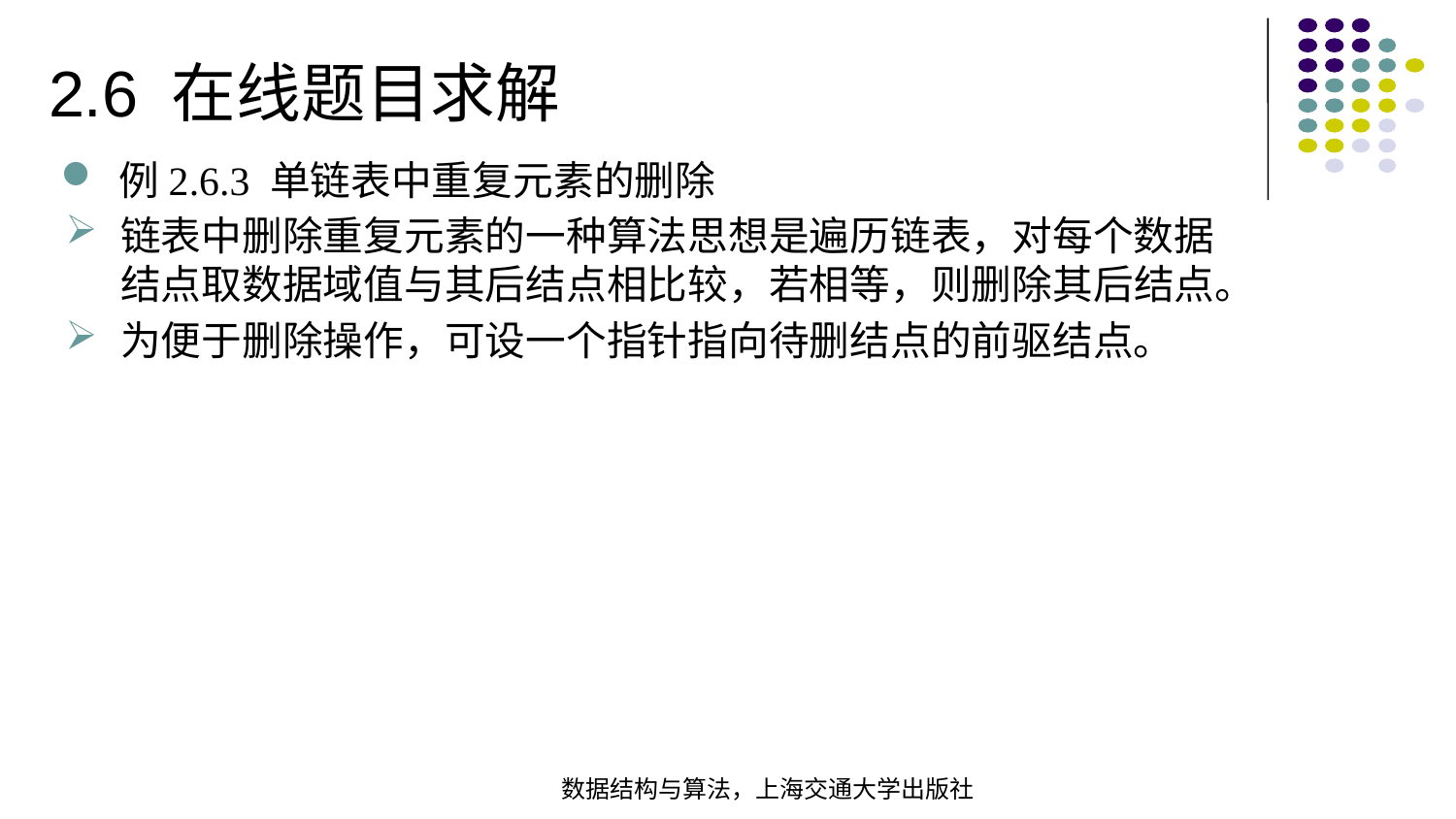

2.6 在线题目求解
例2.6.3 单链表中重复元素的删除
链表中删除重复元素的一种算法思想是遍历链表，对每个数据结点取数据域值与其后结点相比较，若相等，则删除其后结点。
为便于删除操作，可设一个指针指向待删结点的前驱结点。